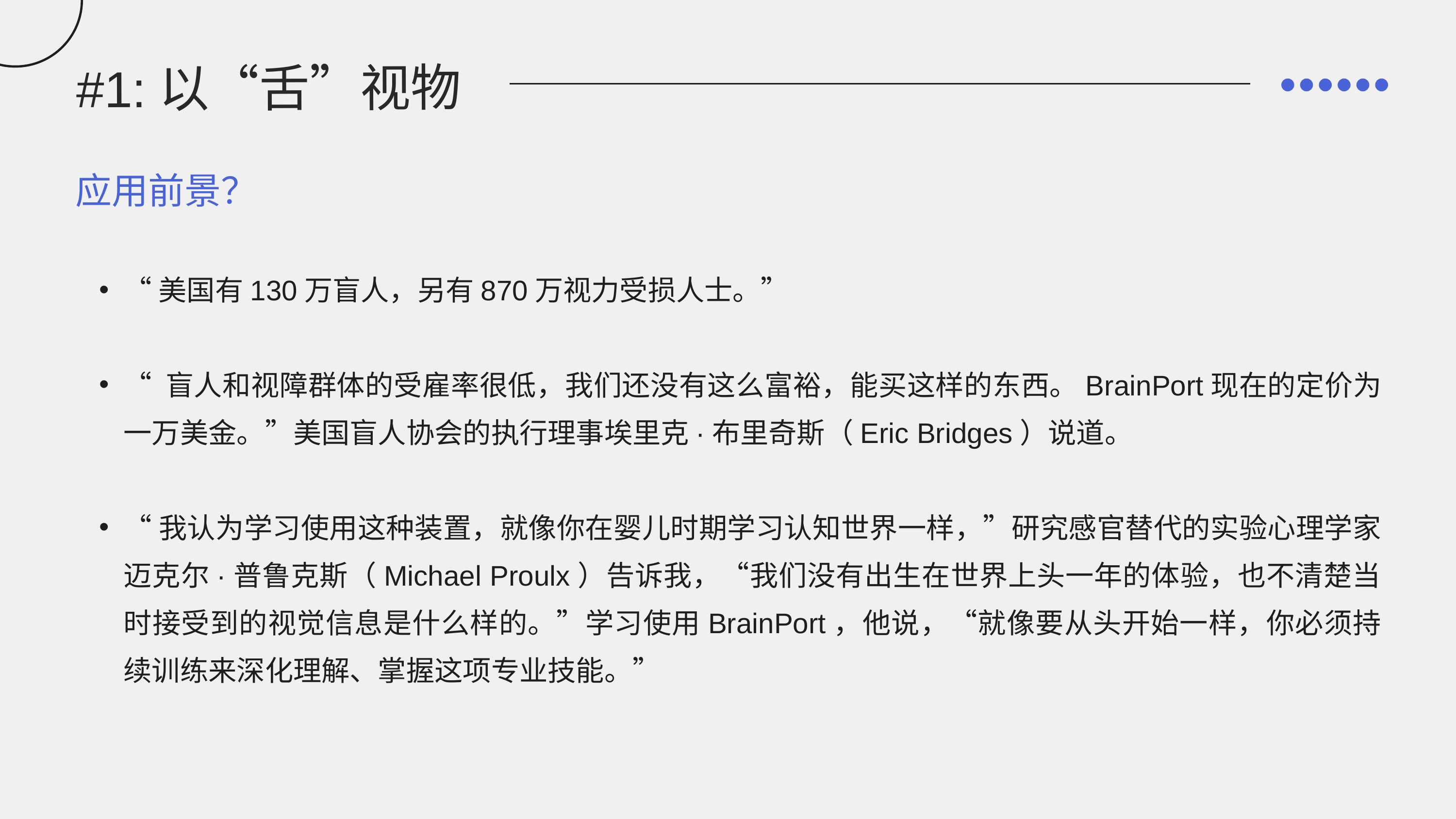

#1:以“舌”视物

应用前景？

“美国有130万盲人，另有870万视力受损人士。”

“ 盲人和视障群体的受雇率很低，我们还没有这么富裕，能买这样的东西。BrainPort现在的定价为一万美金。”美国盲人协会的执行理事埃里克·布里奇斯（Eric Bridges）说道。

“我认为学习使用这种装置，就像你在婴儿时期学习认知世界一样，”研究感官替代的实验心理学家迈克尔·普鲁克斯（Michael Proulx）告诉我，“我们没有出生在世界上头一年的体验，也不清楚当时接受到的视觉信息是什么样的。”学习使用BrainPort，他说，“就像要从头开始一样，你必须持续训练来深化理解、掌握这项专业技能。”